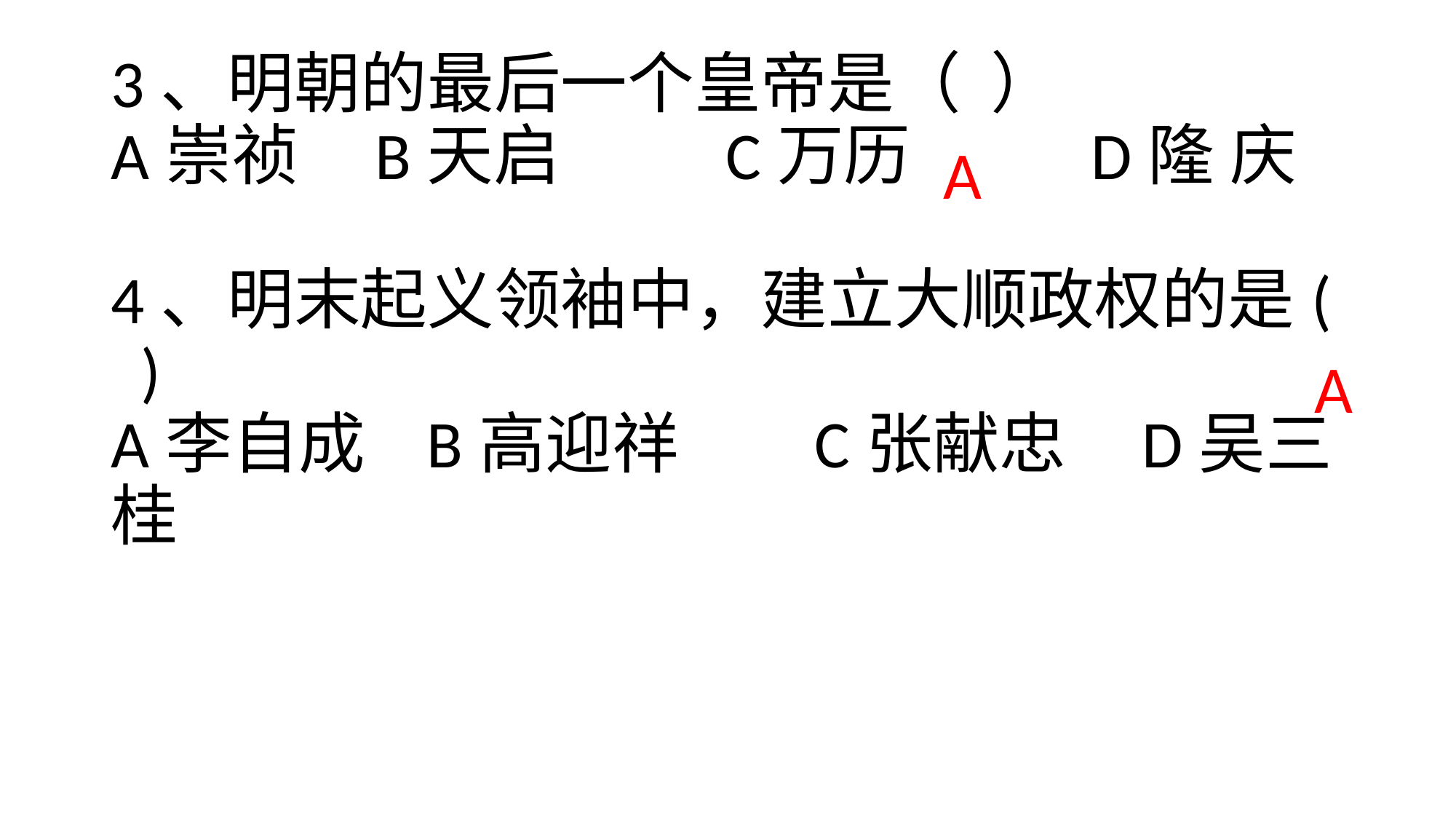

# 3、明朝的最后一个皇帝是（  ） A崇祯    B天启          C万历           D隆 庆 4、明末起义领袖中，建立大顺政权的是(   ) A李自成   B高迎祥        C张献忠    D吴三桂
A
A